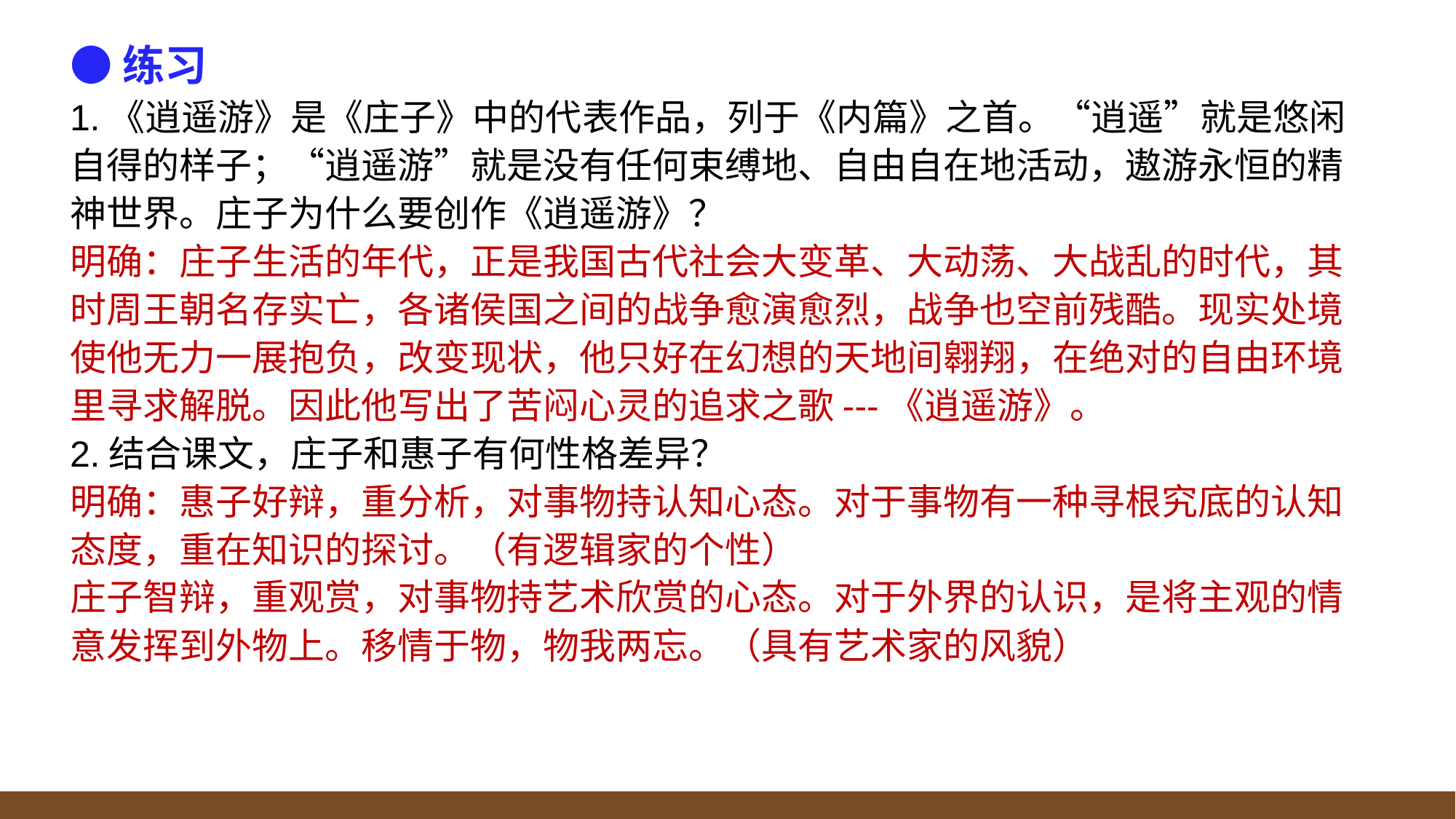

●练习
1.《逍遥游》是《庄子》中的代表作品，列于《内篇》之首。“逍遥”就是悠闲自得的样子；“逍遥游”就是没有任何束缚地、自由自在地活动，遨游永恒的精神世界。庄子为什么要创作《逍遥游》？
明确：庄子生活的年代，正是我国古代社会大变革、大动荡、大战乱的时代，其时周王朝名存实亡，各诸侯国之间的战争愈演愈烈，战争也空前残酷。现实处境使他无力一展抱负，改变现状，他只好在幻想的天地间翱翔，在绝对的自由环境里寻求解脱。因此他写出了苦闷心灵的追求之歌---《逍遥游》。
2.结合课文，庄子和惠子有何性格差异？
明确：惠子好辩，重分析，对事物持认知心态。对于事物有一种寻根究底的认知态度，重在知识的探讨。（有逻辑家的个性）
庄子智辩，重观赏，对事物持艺术欣赏的心态。对于外界的认识，是将主观的情意发挥到外物上。移情于物，物我两忘。（具有艺术家的风貌）